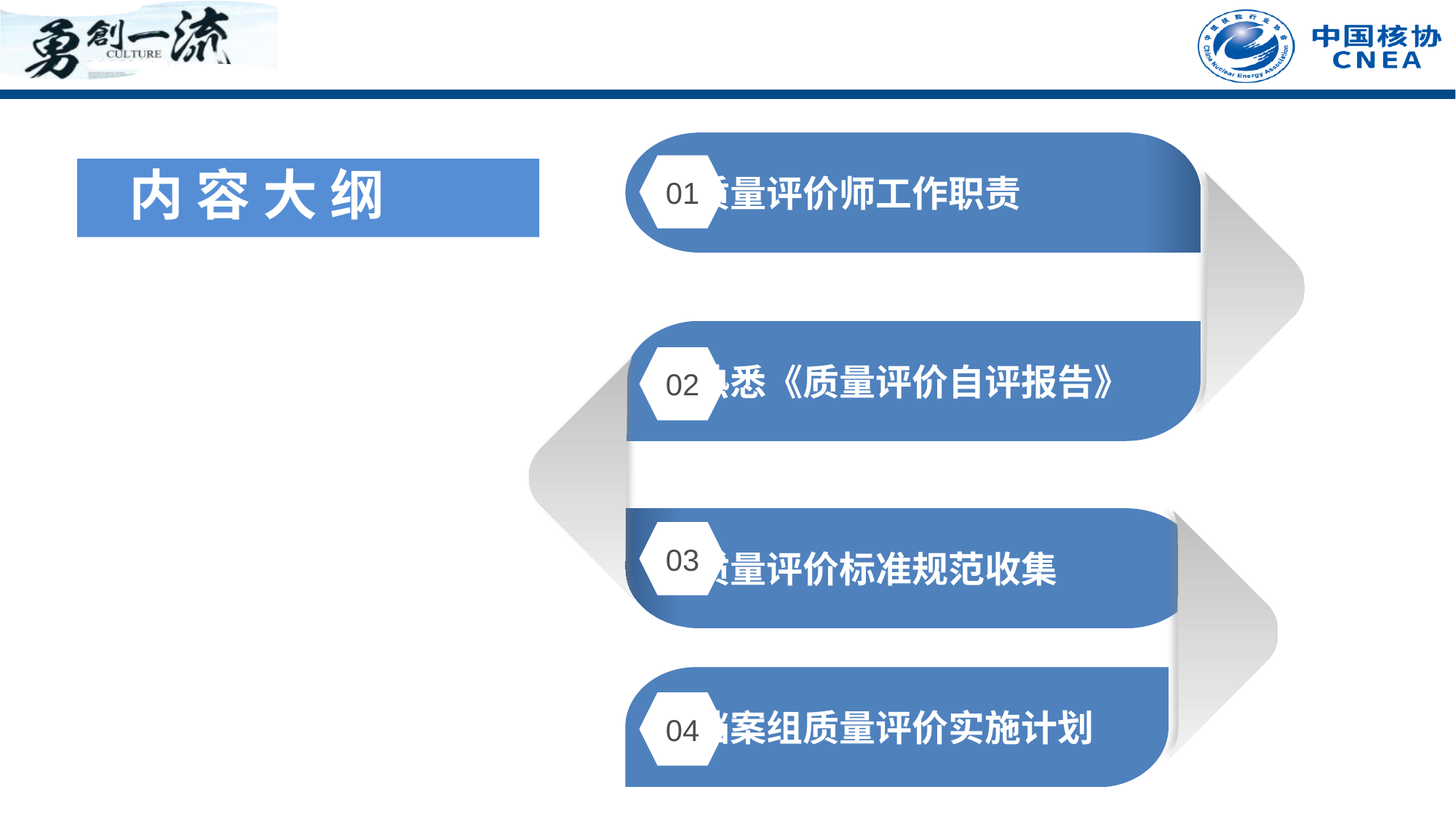

质量评价师工作职责
内 容 大 纲
01

      熟悉《质量评价自评报告》
02

      质量评价标准规范收集
03

      档案组质量评价实施计划
04